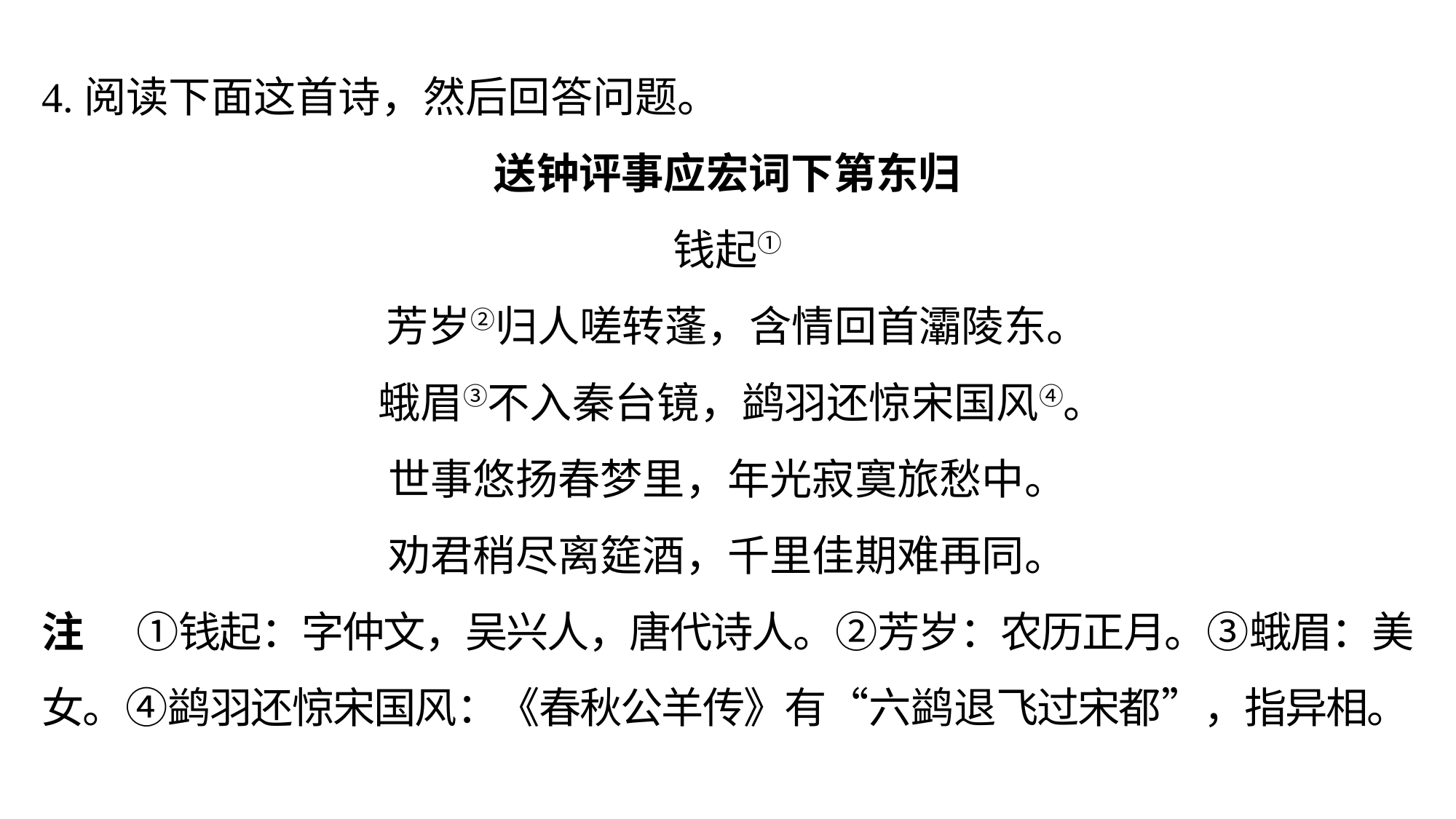

4.阅读下面这首诗，然后回答问题。
送钟评事应宏词下第东归
钱起①
 芳岁②归人嗟转蓬，含情回首灞陵东。
  蛾眉③不入秦台镜，鹢羽还惊宋国风④。
世事悠扬春梦里，年光寂寞旅愁中。
劝君稍尽离筵酒，千里佳期难再同。
注 　①钱起：字仲文，吴兴人，唐代诗人。②芳岁：农历正月。③蛾眉：美女。④鹢羽还惊宋国风：《春秋公羊传》有“六鹢退飞过宋都”，指异相。